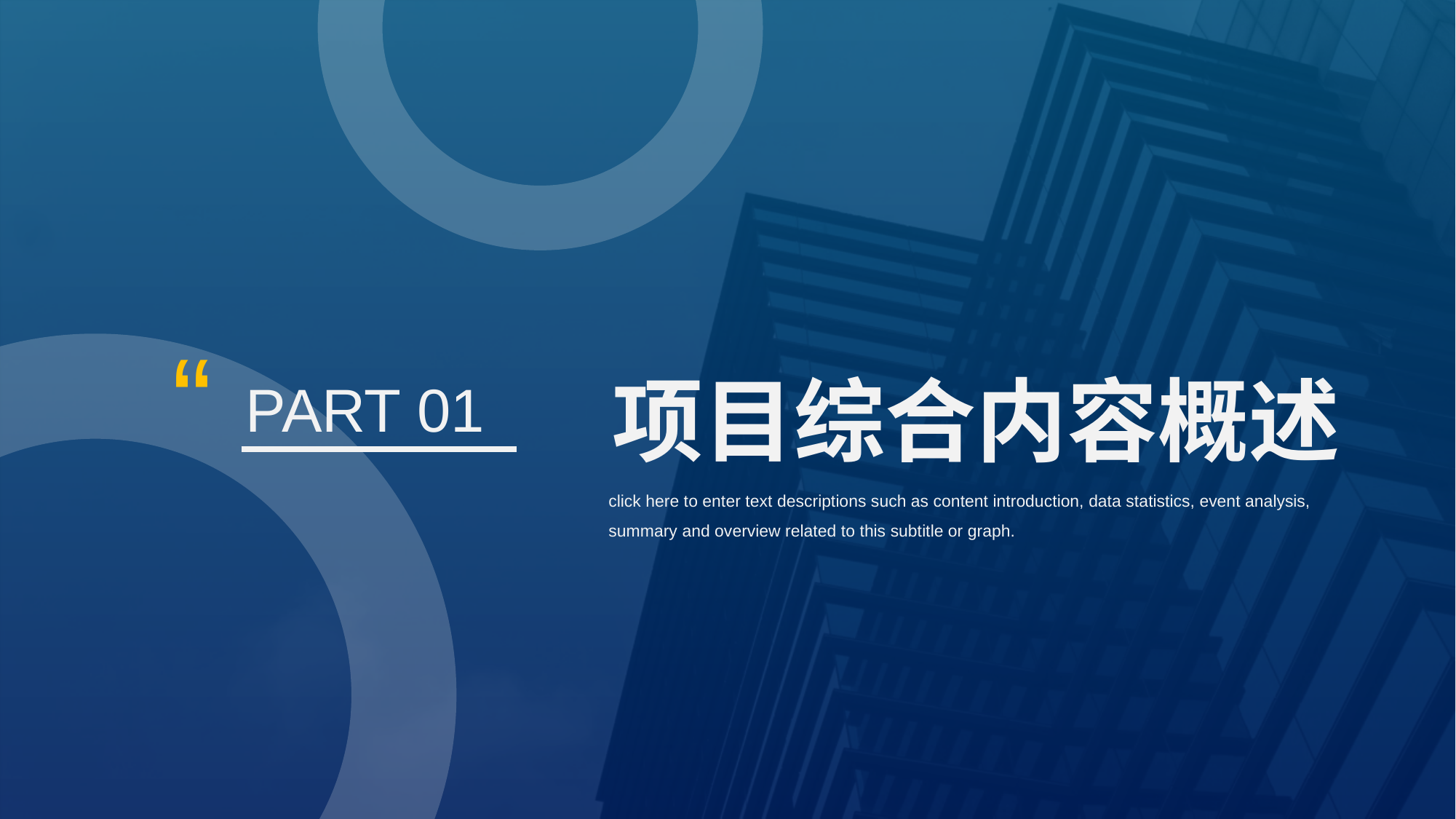

“

项目综合内容概述
PART 01
click here to enter text descriptions such as content introduction, data statistics, event analysis, summary and overview related to this subtitle or graph.